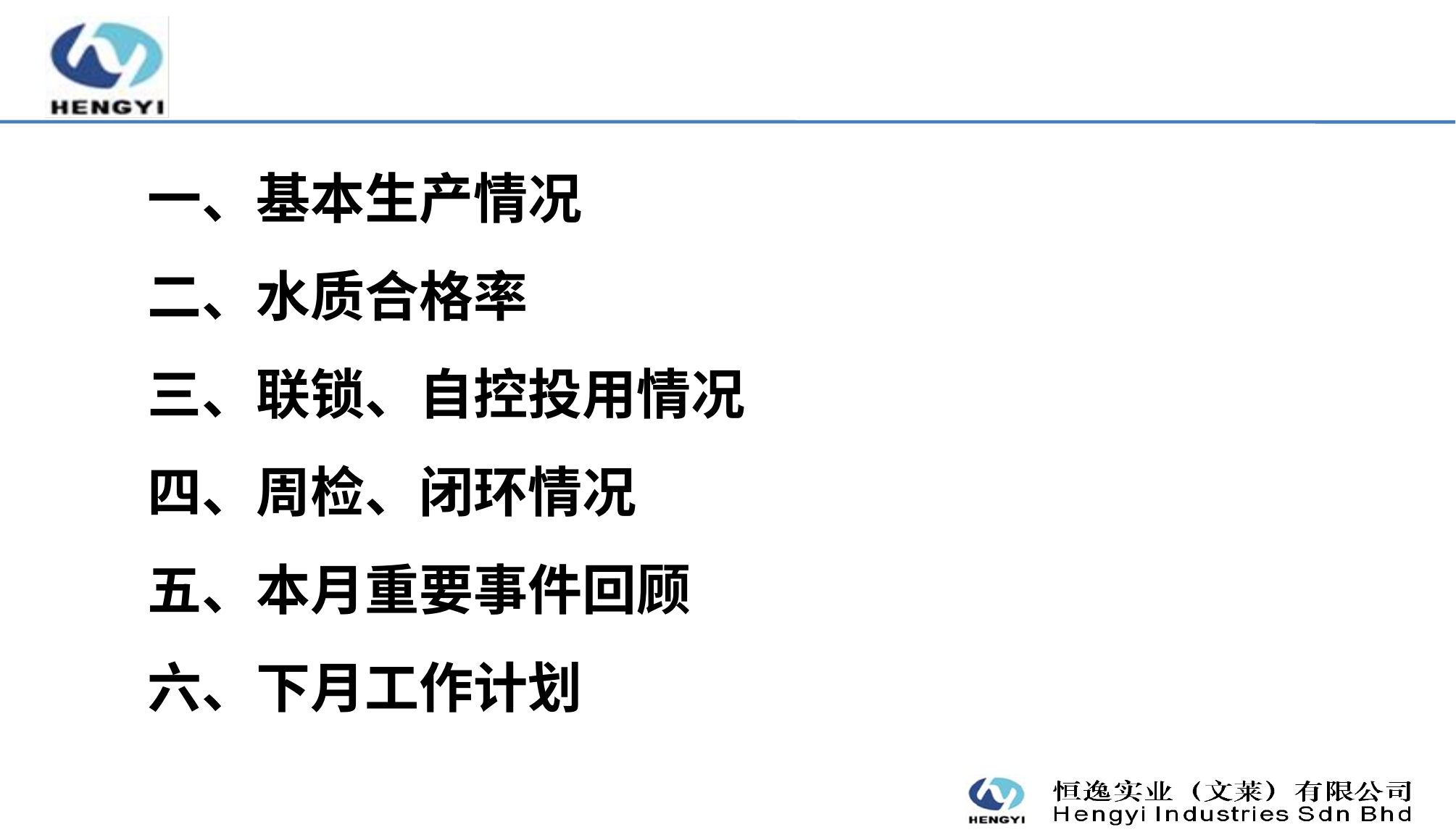

一、基本生产情况
二、水质合格率
三、联锁、自控投用情况
四、周检、闭环情况
五、本月重要事件回顾
六、下月工作计划